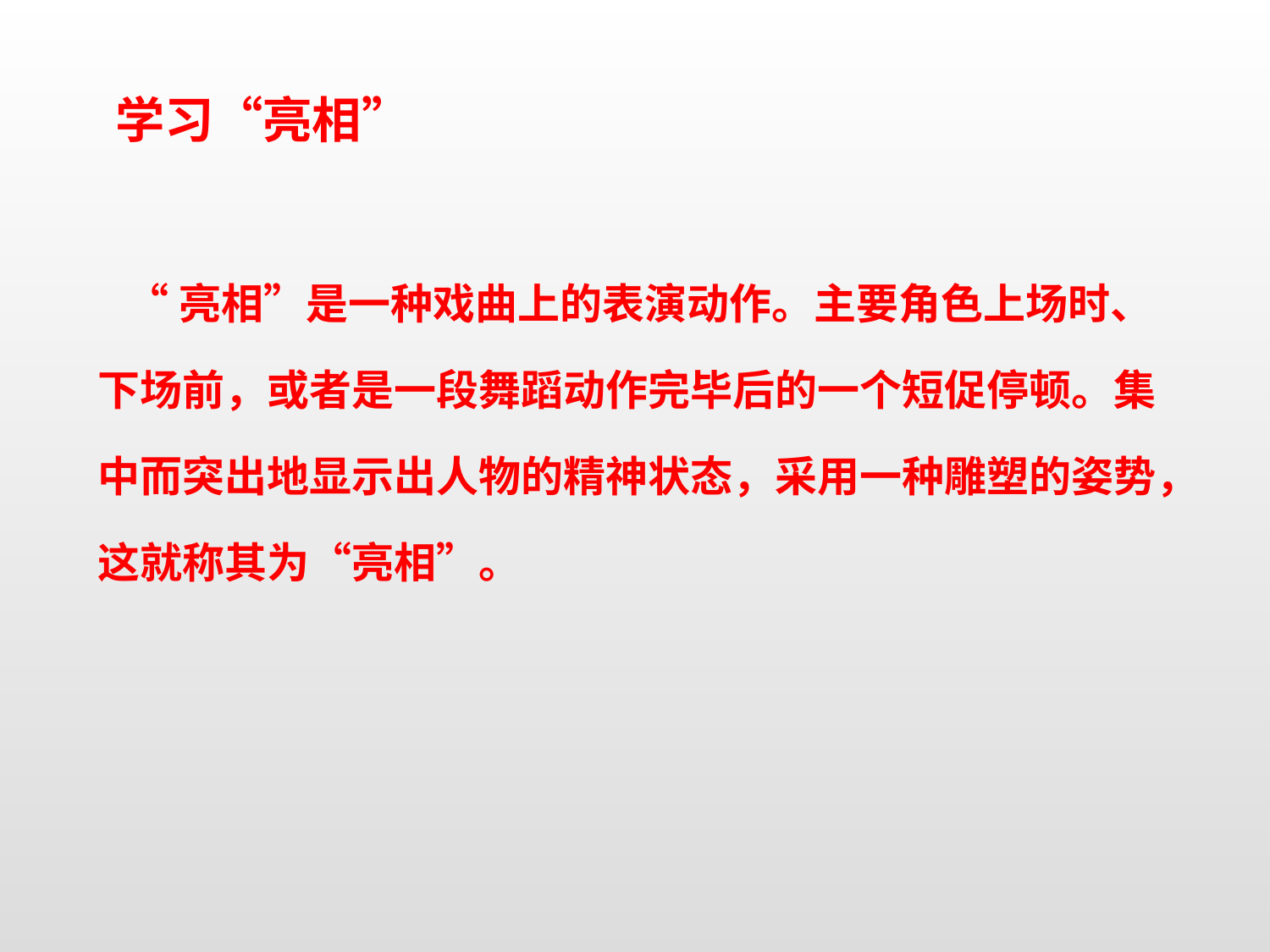

学习“亮相”
   “亮相”是一种戏曲上的表演动作。主要角色上场时、下场前，或者是一段舞蹈动作完毕后的一个短促停顿。集中而突出地显示出人物的精神状态，采用一种雕塑的姿势，这就称其为“亮相”。